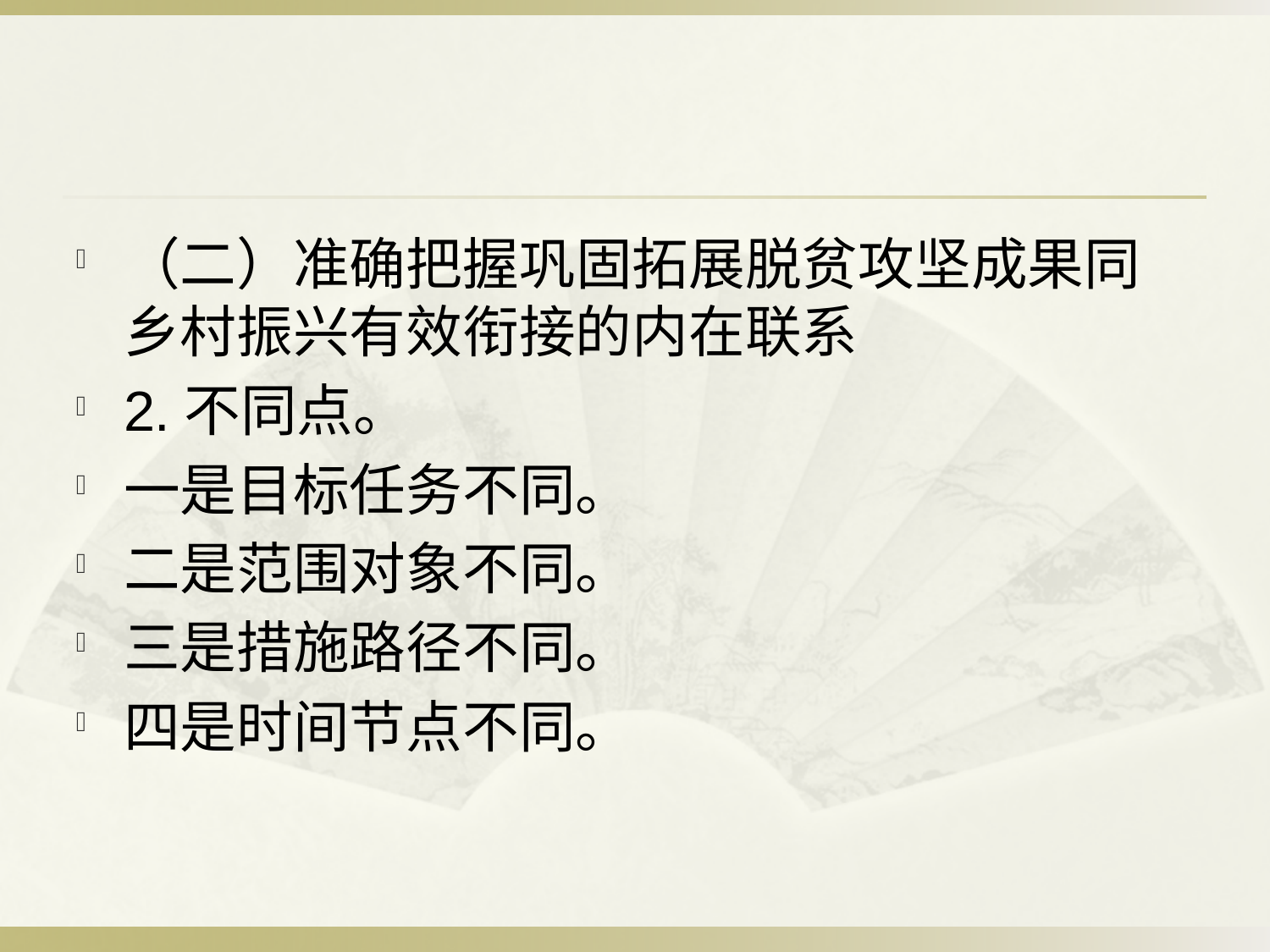

#
（二）准确把握巩固拓展脱贫攻坚成果同乡村振兴有效衔接的内在联系
2.不同点。
一是目标任务不同。
二是范围对象不同。
三是措施路径不同。
四是时间节点不同。